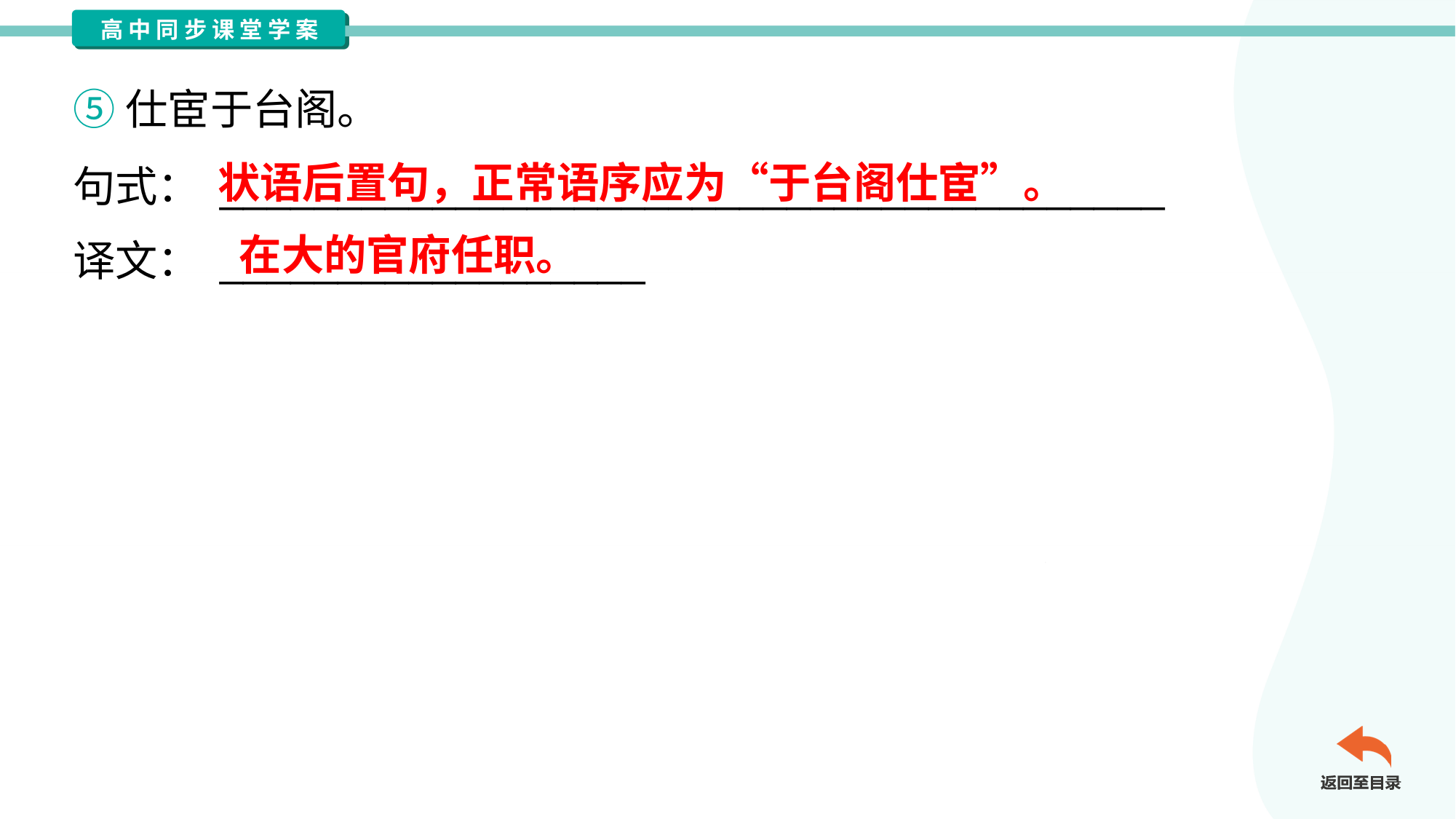

⑤仕宦于台阁。
句式： ________________________________________
译文： __________________
状语后置句，正常语序应为“于台阁仕宦”。
在大的官府任职。